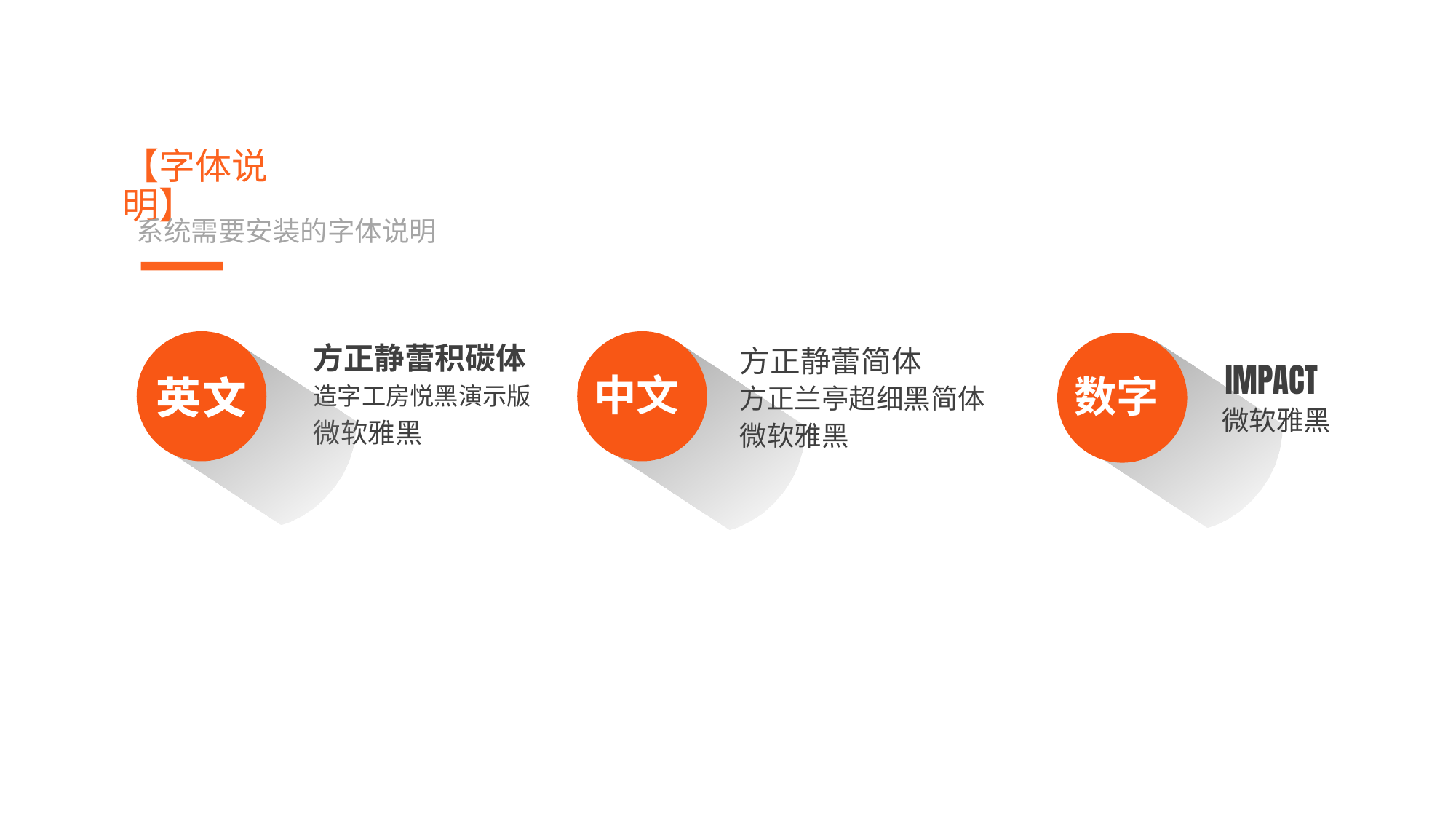

【字体说明】
系统需要安装的字体说明

中文

数字

方正静蕾积碳体
方正静蕾简体
IMPACT
造字工房悦黑演示版
方正兰亭超细黑简体
微软雅黑
微软雅黑
微软雅黑